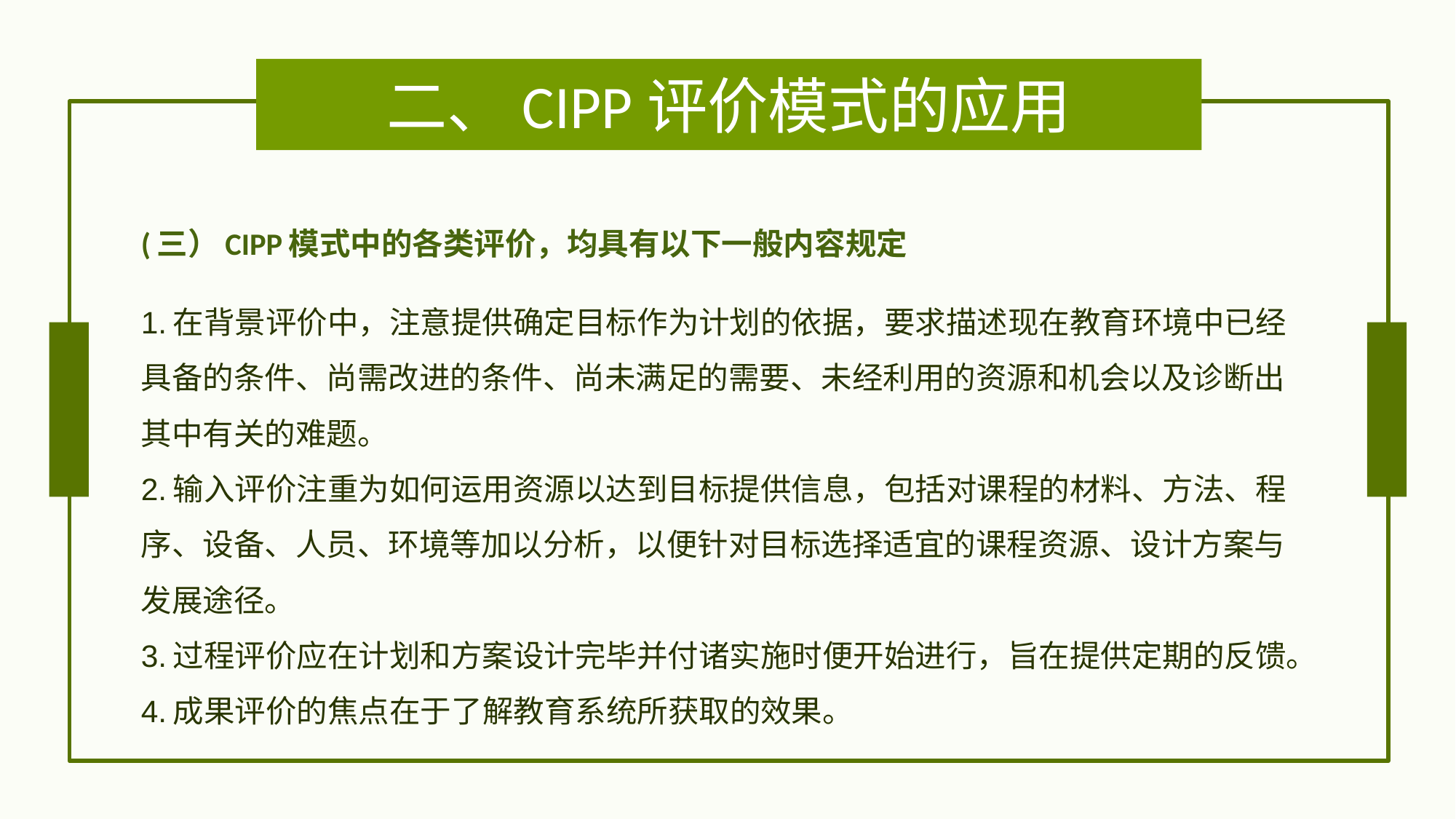

# 二、CIPP评价模式的应用

(三）CIPP模式中的各类评价，均具有以下一般内容规定
1.在背景评价中，注意提供确定目标作为计划的依据，要求描述现在教育环境中已经具备的条件、尚需改进的条件、尚未满足的需要、未经利用的资源和机会以及诊断出其中有关的难题。
2.输入评价注重为如何运用资源以达到目标提供信息，包括对课程的材料、方法、程序、设备、人员、环境等加以分析，以便针对目标选择适宜的课程资源、设计方案与发展途径。
3.过程评价应在计划和方案设计完毕并付诸实施时便开始进行，旨在提供定期的反馈。
4.成果评价的焦点在于了解教育系统所获取的效果。